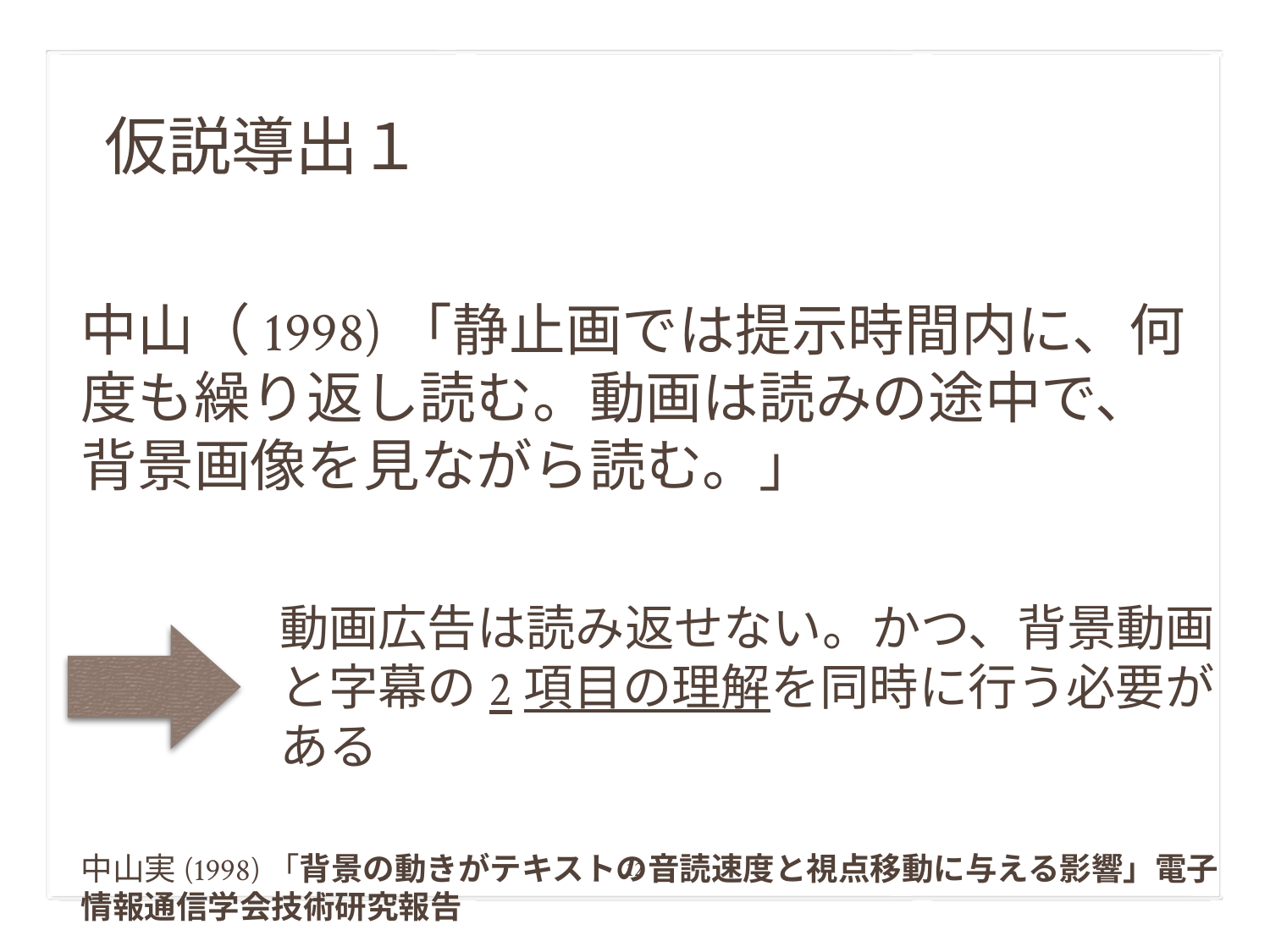

仮説導出１
中山（1998)「静止画では提示時間内に、何度も繰り返し読む。動画は読みの途中で、 背景画像を見ながら読む。」
動画広告は読み返せない。かつ、背景動画と字幕の2項目の理解を同時に行う必要がある

中山実(1998)「背景の動きがテキストの音読速度と視点移動に与える影響」電子情報通信学会技術研究報告
12